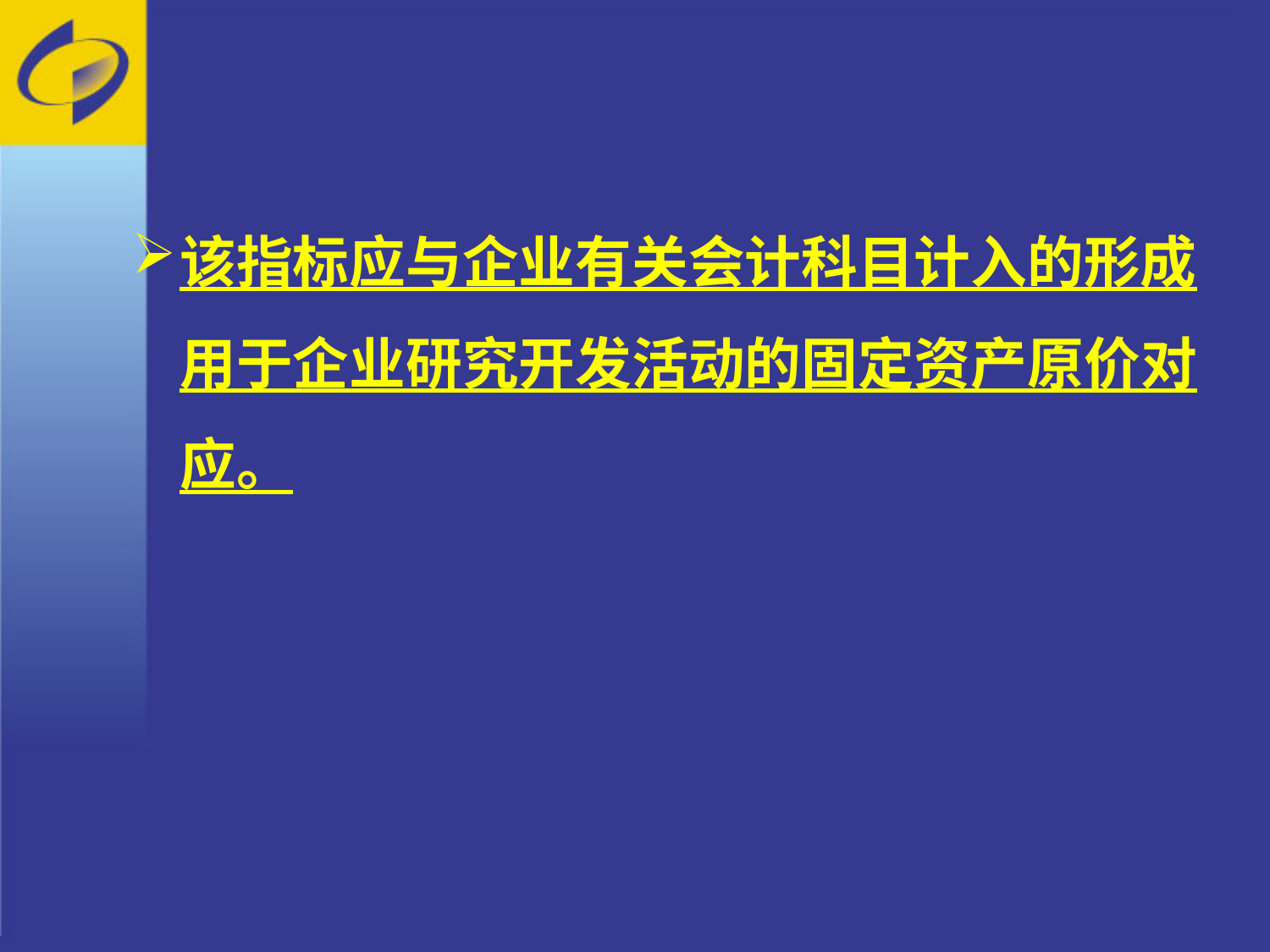

该指标应与企业有关会计科目计入的形成用于企业研究开发活动的固定资产原价对应。